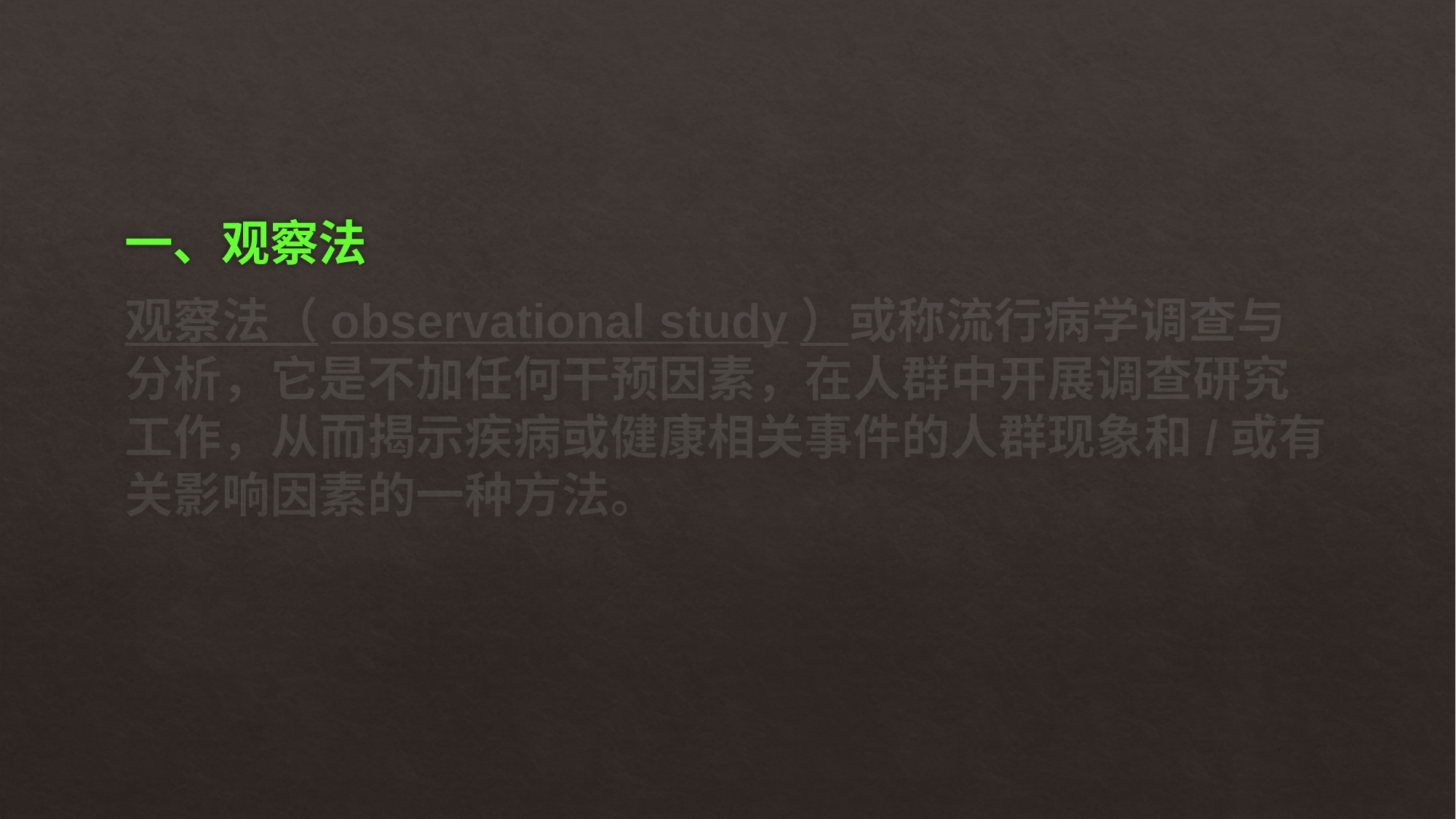

#
一、观察法
观察法（observational study）或称流行病学调查与分析，它是不加任何干预因素，在人群中开展调查研究工作，从而揭示疾病或健康相关事件的人群现象和/或有关影响因素的一种方法。